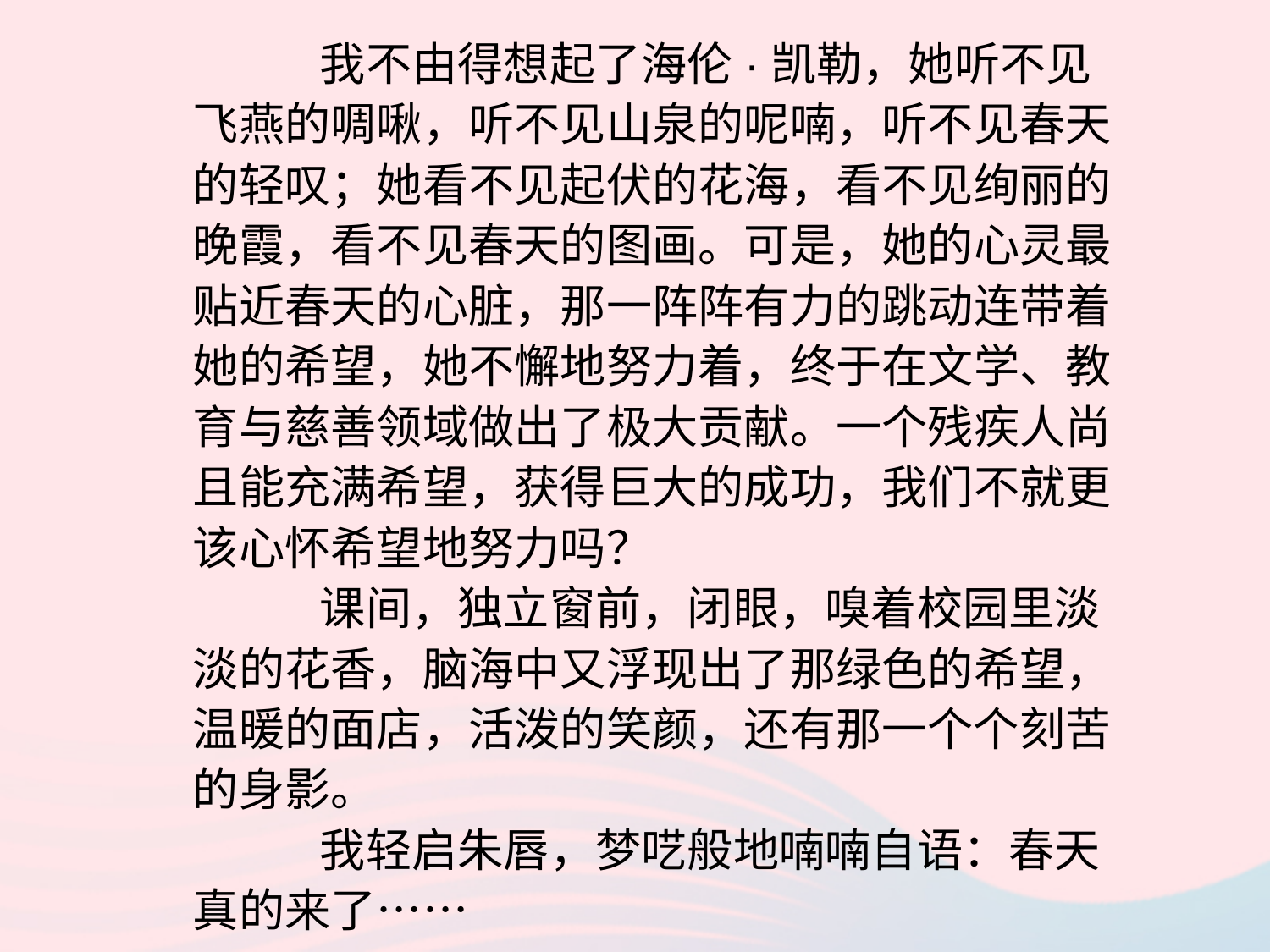

我不由得想起了海伦·凯勒，她听不见飞燕的啁啾，听不见山泉的呢喃，听不见春天的轻叹；她看不见起伏的花海，看不见绚丽的晚霞，看不见春天的图画。可是，她的心灵最贴近春天的心脏，那一阵阵有力的跳动连带着她的希望，她不懈地努力着，终于在文学、教育与慈善领域做出了极大贡献。一个残疾人尚且能充满希望，获得巨大的成功，我们不就更该心怀希望地努力吗？
	课间，独立窗前，闭眼，嗅着校园里淡淡的花香，脑海中又浮现出了那绿色的希望，温暖的面店，活泼的笑颜，还有那一个个刻苦的身影。
	我轻启朱唇，梦呓般地喃喃自语：春天真的来了……